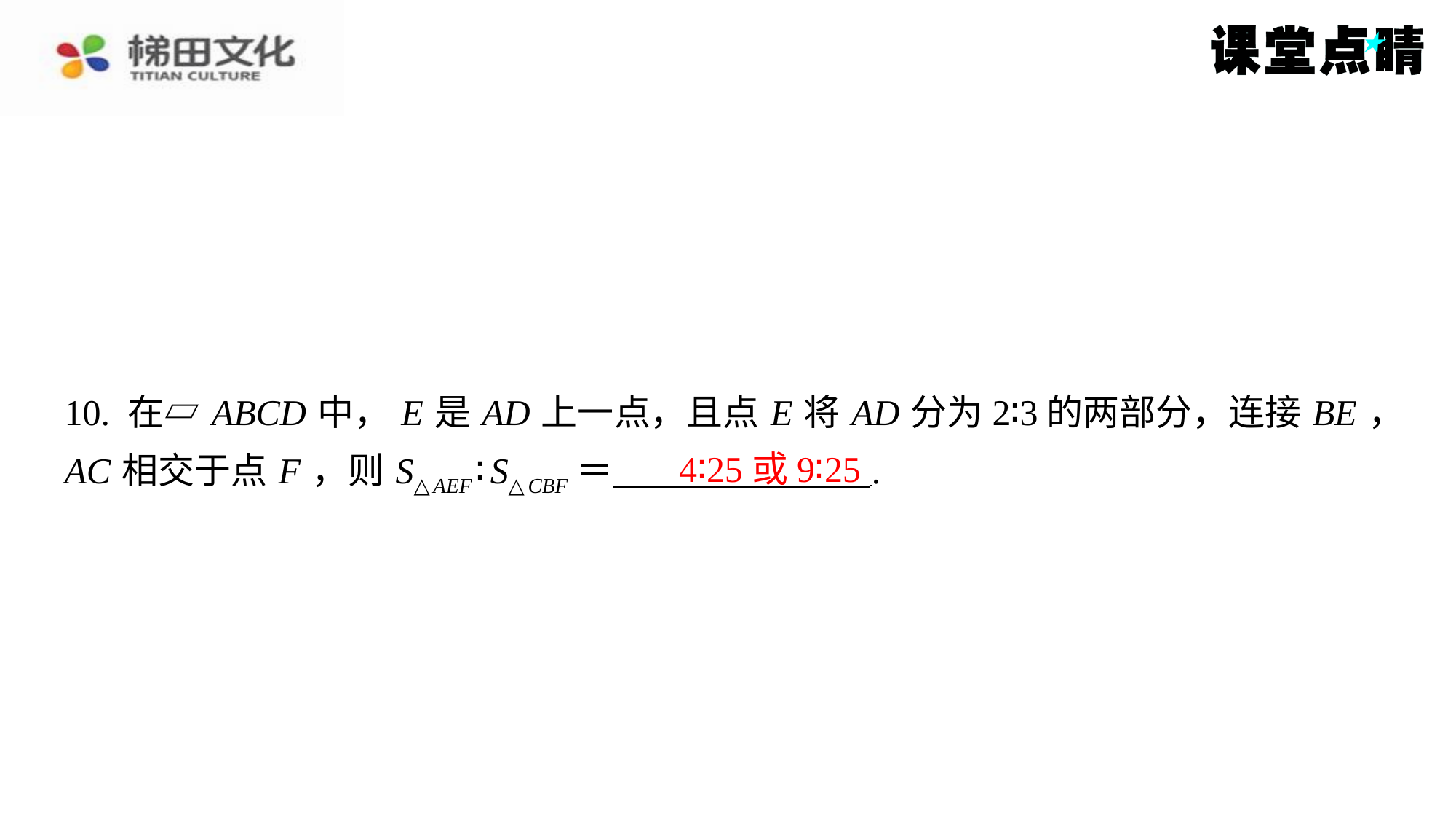

10. 在▱ ABCD 中， E 是 AD 上一点，且点 E 将 AD 分为2∶3的两部分，连接 BE ，
AC 相交于点 F ，则 S△ AEF ∶ S△ CBF ＝                                       ⁠.
4∶25或9∶25